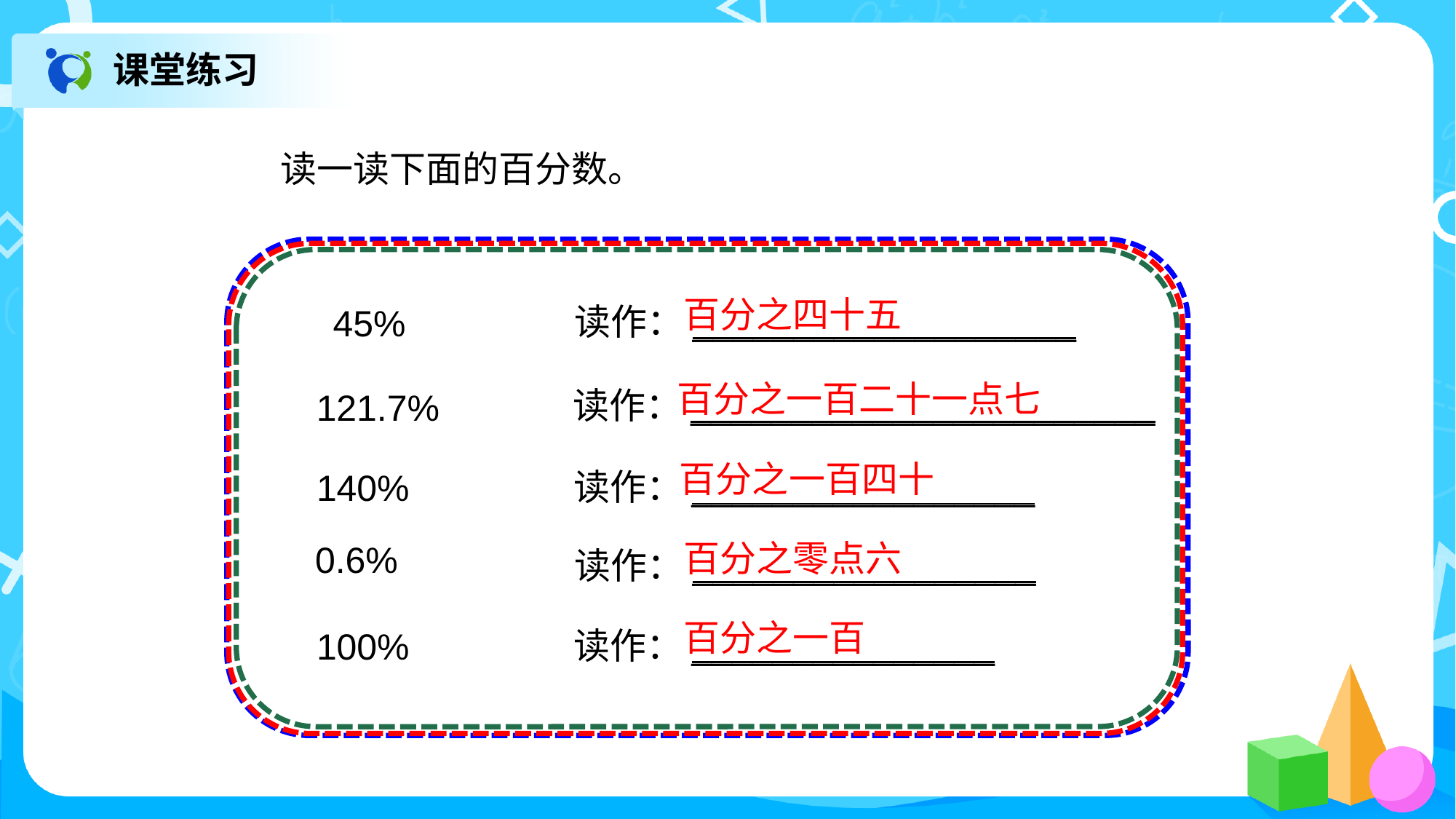

课堂练习
读一读下面的百分数。

45%
百分之四十五
读作：___________________
121.7%
百分之一百二十一点七
读作：_______________________
140%
百分之一百四十
读作：_________________
0.6%
百分之零点六
读作：_________________
100%
百分之一百
读作：_______________